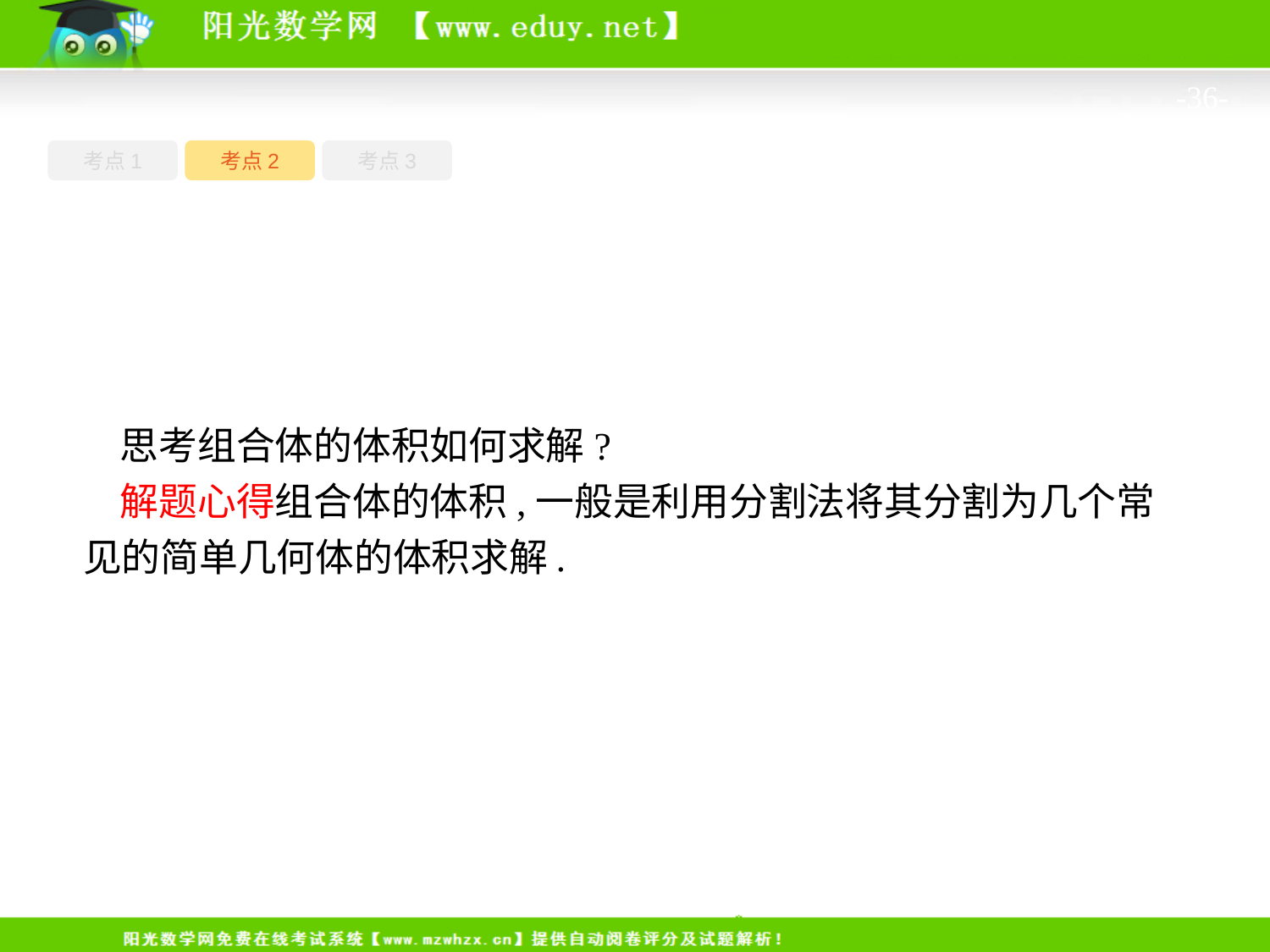

-36-
考点1
考点3
考点2
思考组合体的体积如何求解?
解题心得组合体的体积,一般是利用分割法将其分割为几个常见的简单几何体的体积求解.